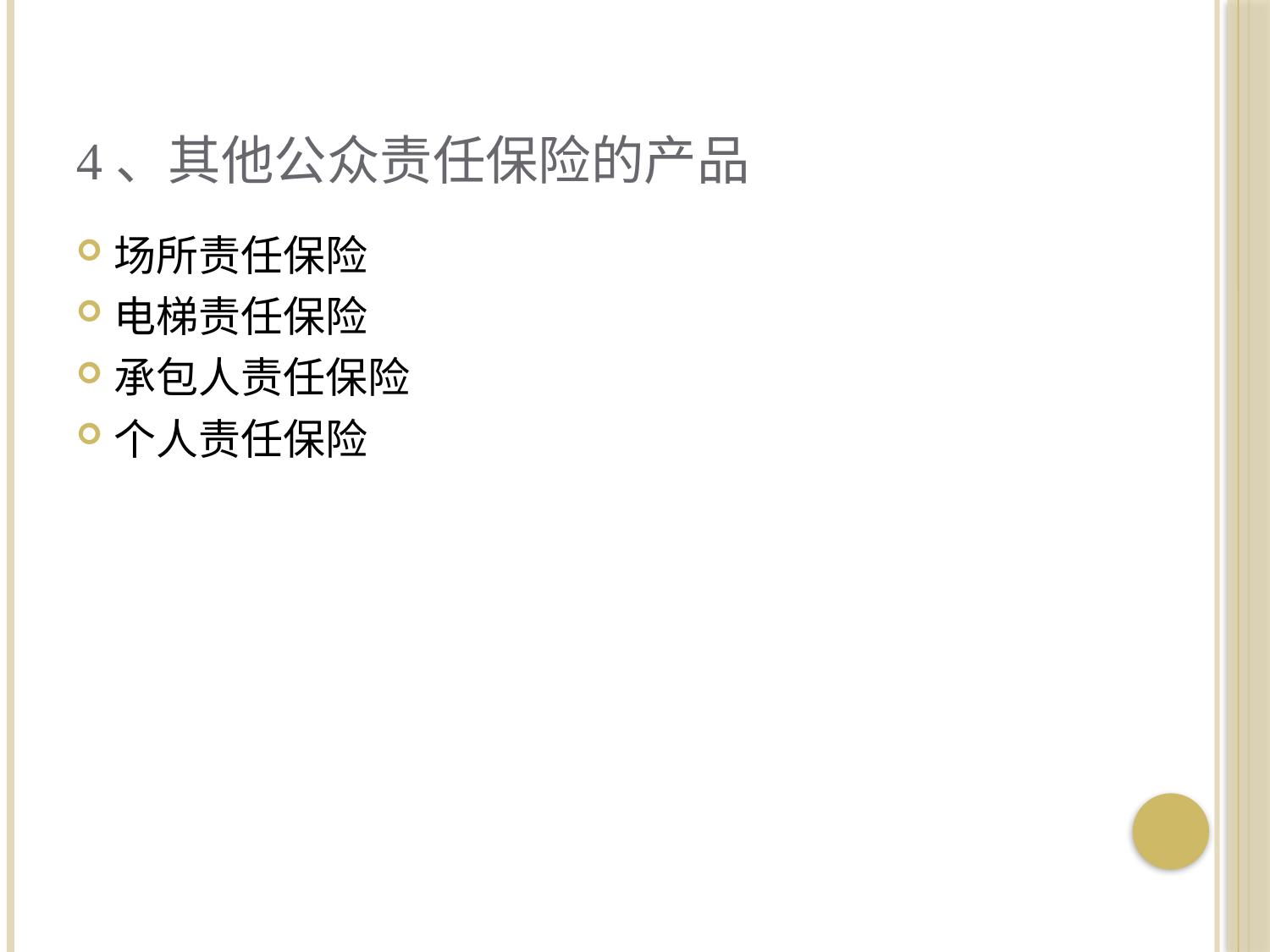

# 4、其他公众责任保险的产品
场所责任保险
电梯责任保险
承包人责任保险
个人责任保险